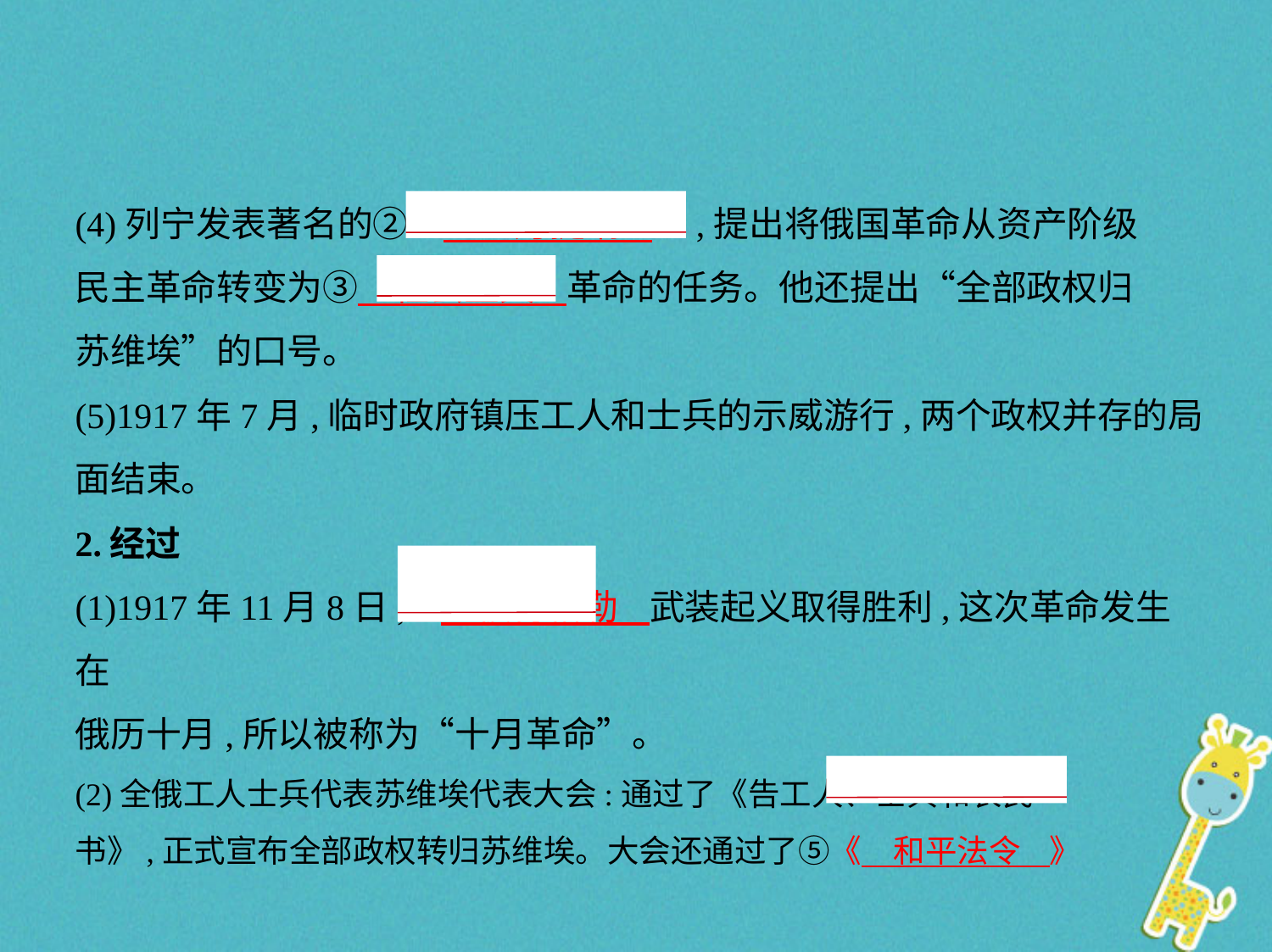

(4)列宁发表著名的②“　四月提纲    ”,提出将俄国革命从资产阶级
民主革命转变为③　社会主义    革命的任务。他还提出“全部政权归
苏维埃”的口号。
(5)1917年7月,临时政府镇压工人和士兵的示威游行,两个政权并存的局
面结束。
2.经过
(1)1917年11月8日,④　彼得格勒    武装起义取得胜利,这次革命发生在
俄历十月,所以被称为“十月革命”。
(2)全俄工人士兵代表苏维埃代表大会:通过了《告工人、士兵和农民
书》,正式宣布全部政权转归苏维埃。大会还通过了⑤《　和平法令    》